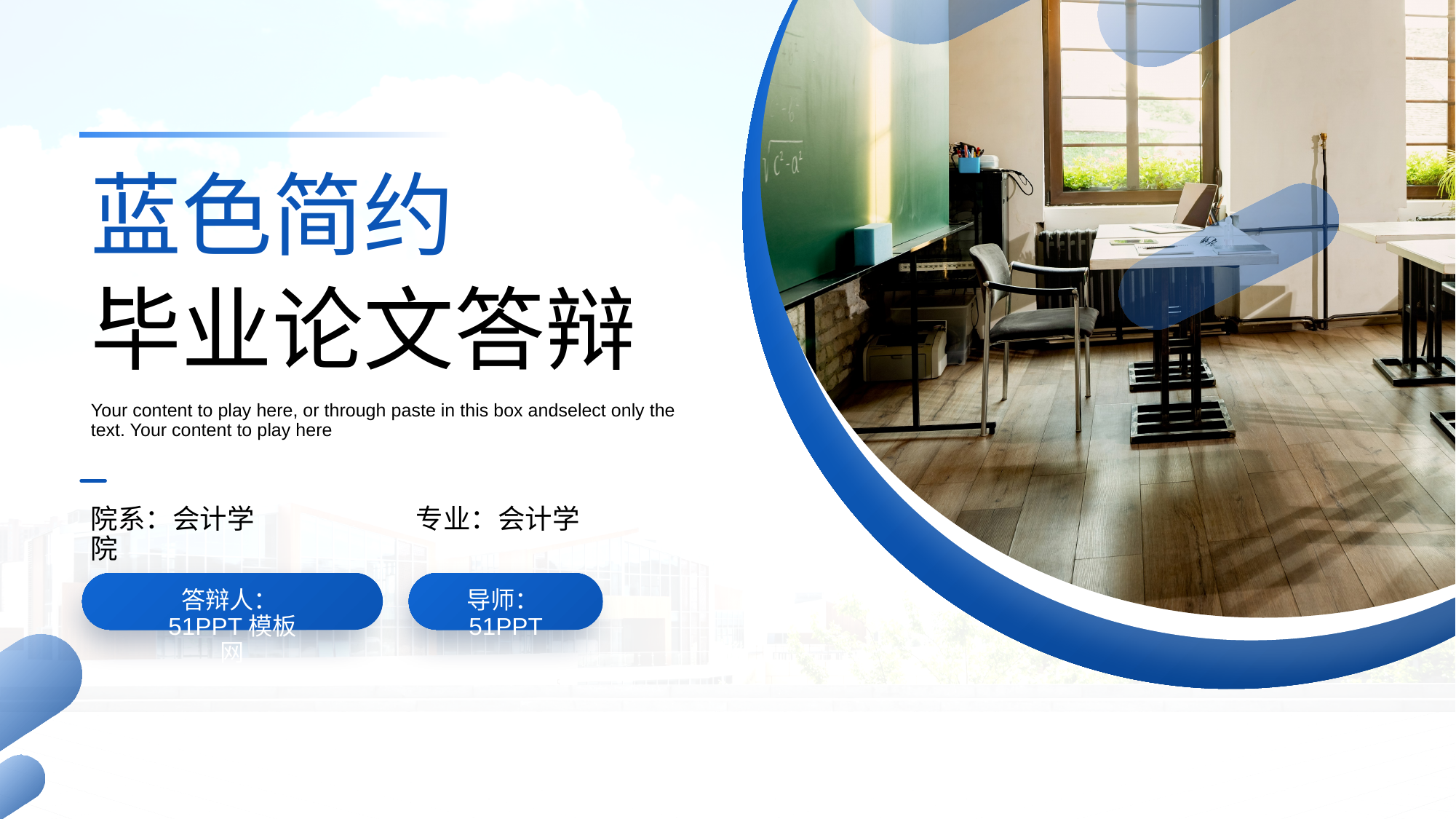

# 蓝色简约
毕业论文答辩
Your content to play here, or through paste in this box andselect only the text. Your content to play here
院系：会计学院
专业：会计学
答辩人：51PPT模板网
导师：51PPT